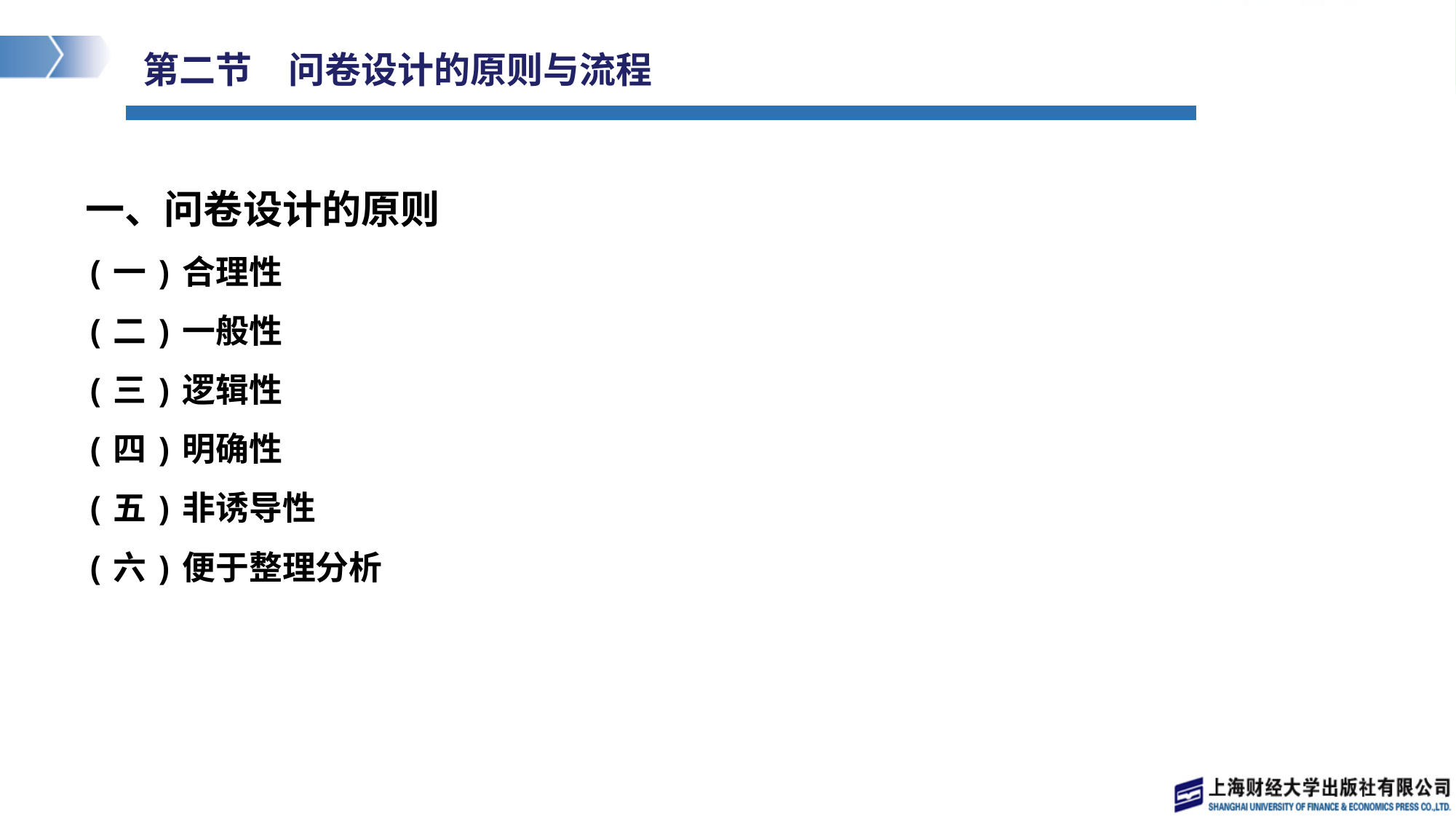

# 第二节　问卷设计的原则与流程
一、问卷设计的原则
(一)合理性
(二)一般性
(三)逻辑性
(四)明确性
(五)非诱导性
(六)便于整理分析